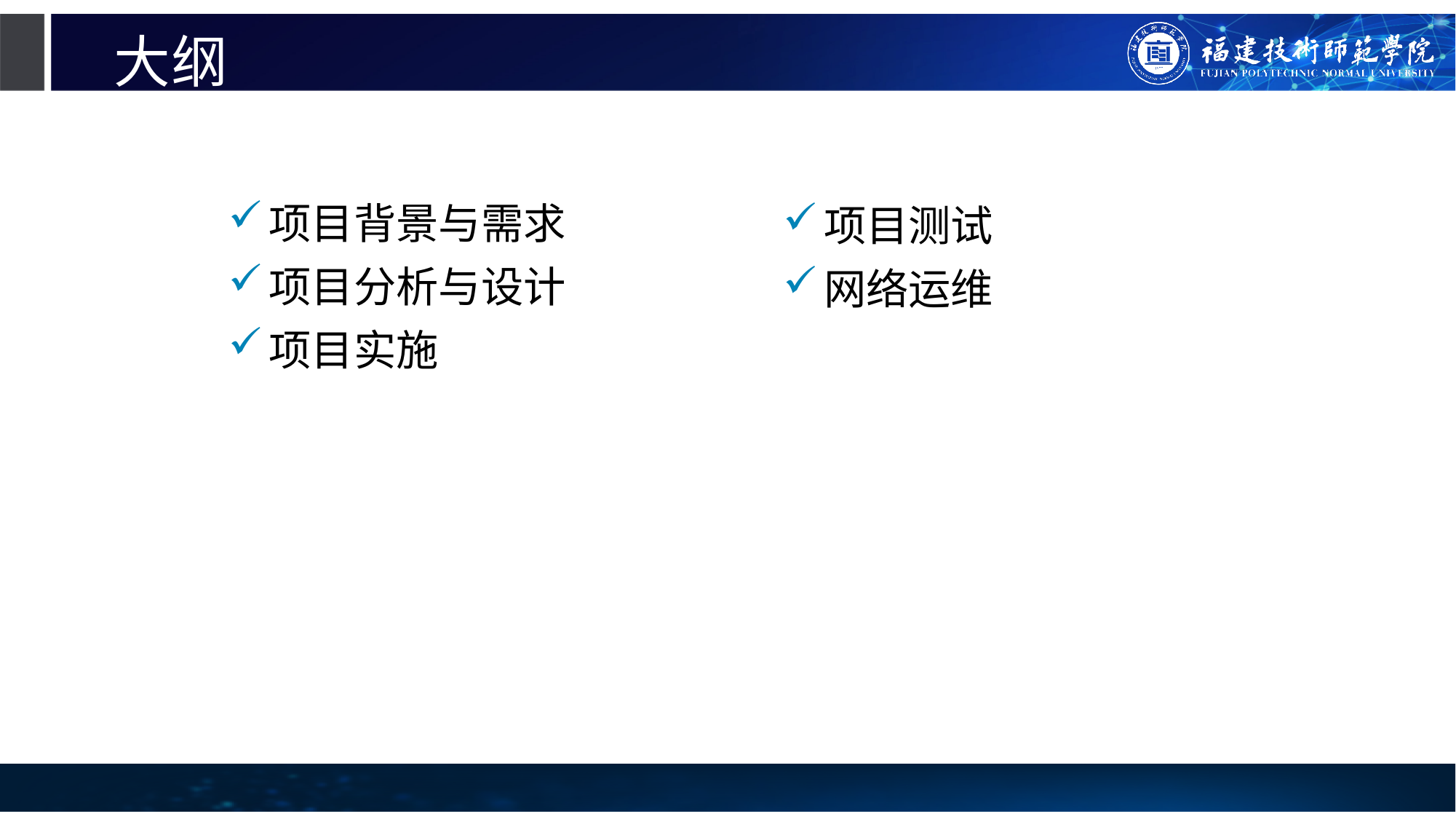

# 大纲
项目背景与需求
项目分析与设计
项目实施

项目测试
网络运维